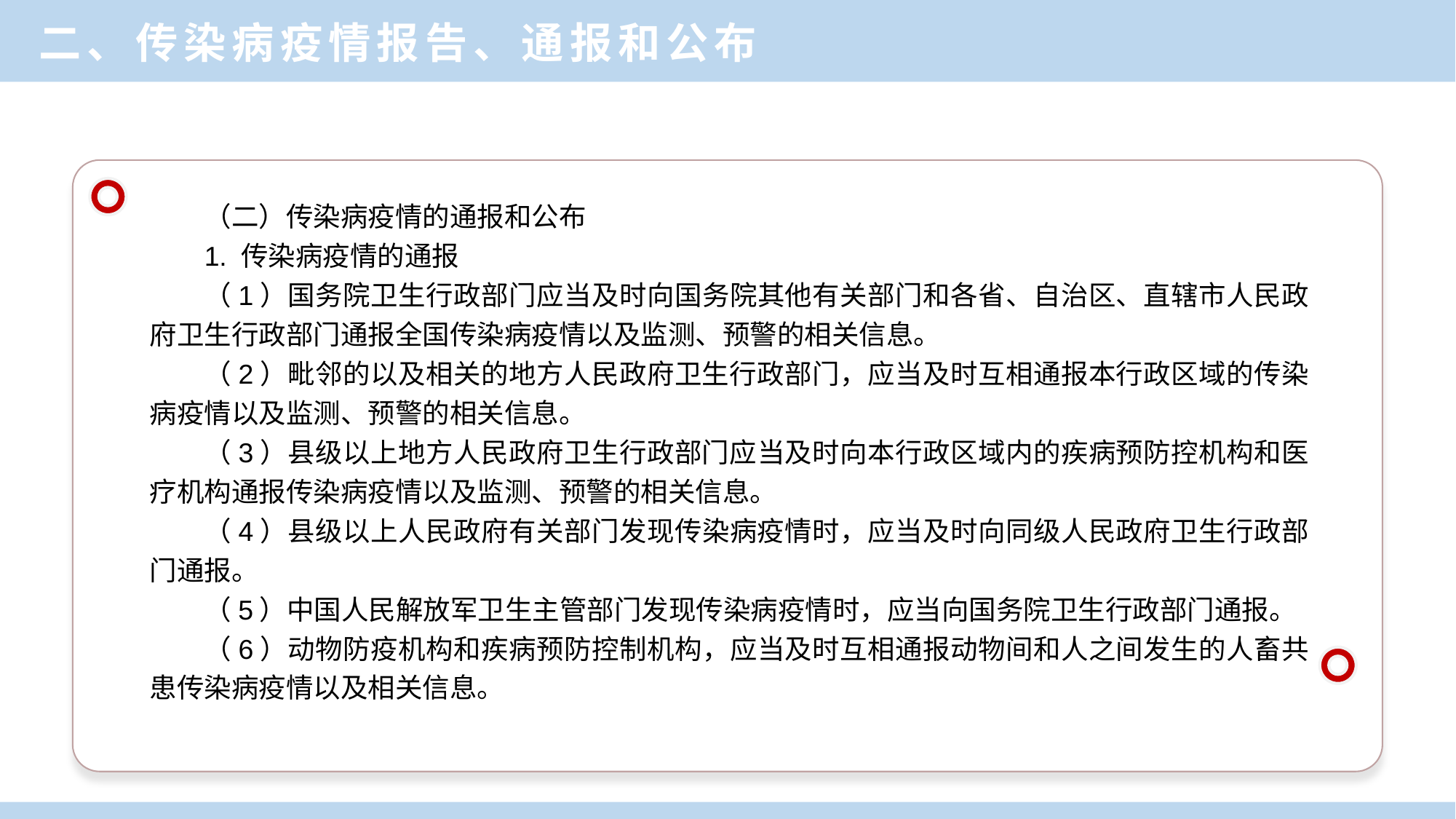

二、传染病疫情报告、通报和公布

（二）传染病疫情的通报和公布
1. 传染病疫情的通报
（1）国务院卫生行政部门应当及时向国务院其他有关部门和各省、自治区、直辖市人民政府卫生行政部门通报全国传染病疫情以及监测、预警的相关信息。
（2）毗邻的以及相关的地方人民政府卫生行政部门，应当及时互相通报本行政区域的传染病疫情以及监测、预警的相关信息。
（3）县级以上地方人民政府卫生行政部门应当及时向本行政区域内的疾病预防控机构和医疗机构通报传染病疫情以及监测、预警的相关信息。
（4）县级以上人民政府有关部门发现传染病疫情时，应当及时向同级人民政府卫生行政部门通报。
（5）中国人民解放军卫生主管部门发现传染病疫情时，应当向国务院卫生行政部门通报。
（6）动物防疫机构和疾病预防控制机构，应当及时互相通报动物间和人之间发生的人畜共患传染病疫情以及相关信息。